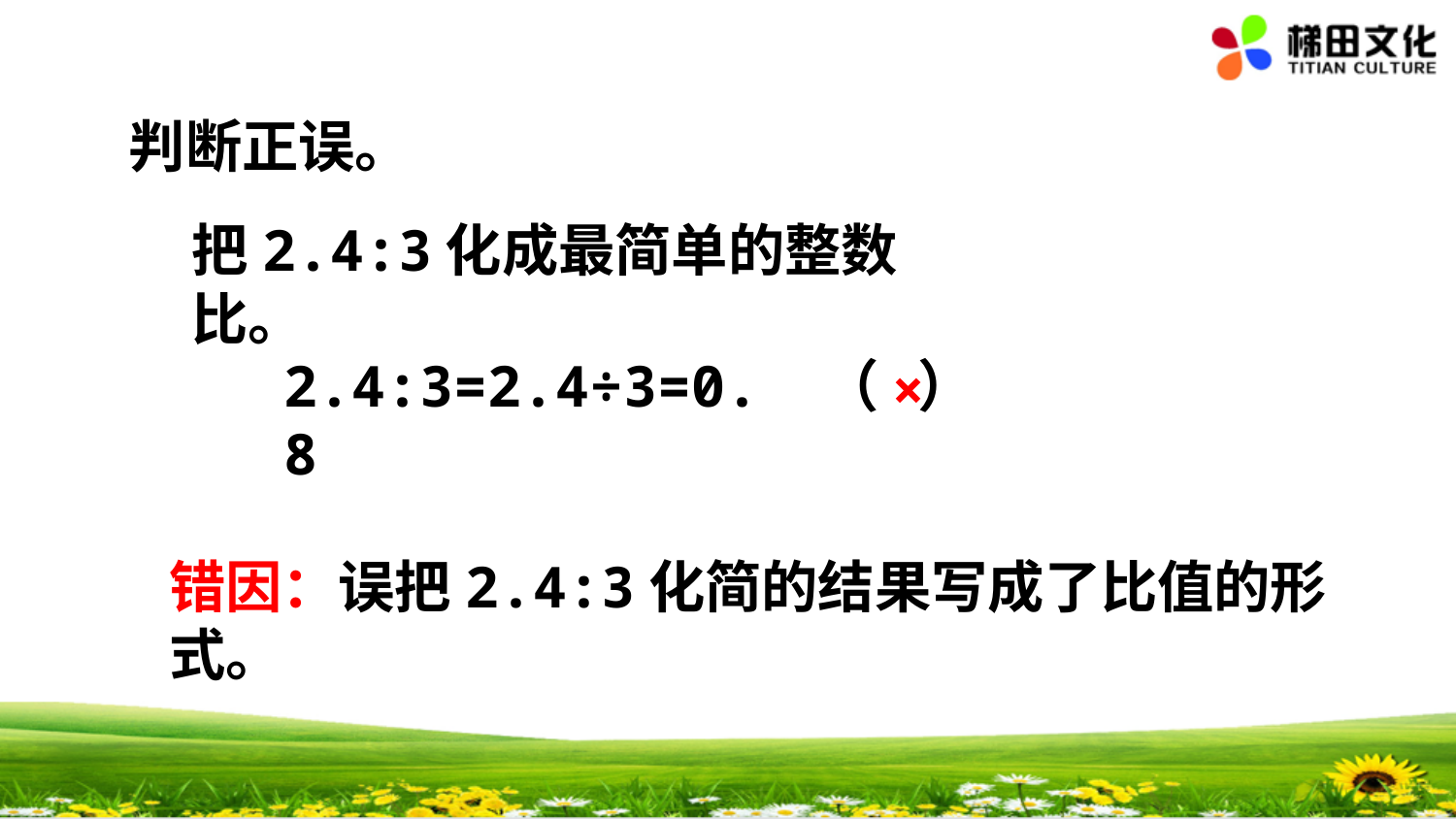

判断正误。
把2.4:3化成最简单的整数比。
2.4:3=2.4÷3=0.8
（   ）
×
错因：误把2.4:3化简的结果写成了比值的形式。